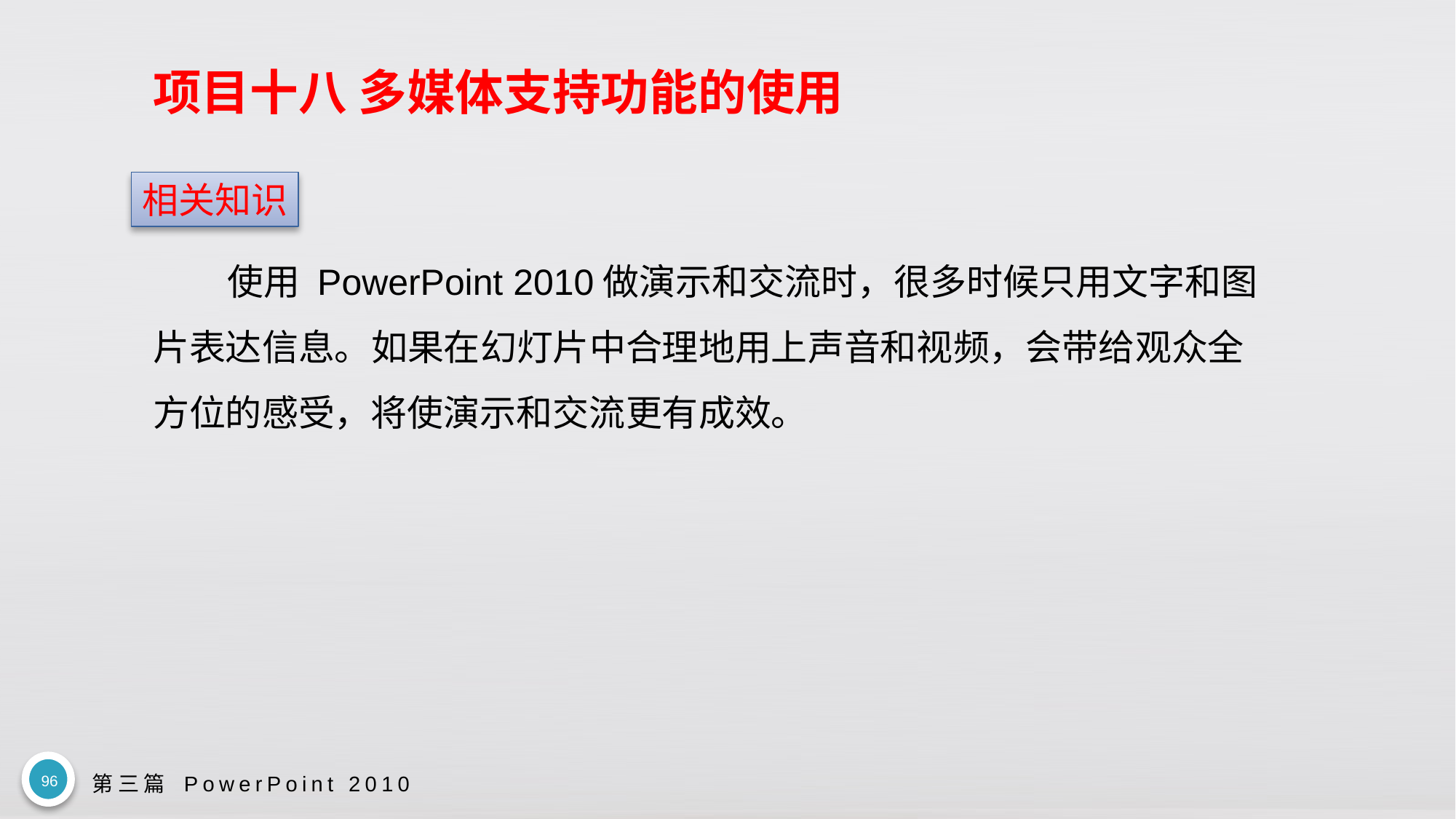

# 项目十八 多媒体支持功能的使用
相关知识
使用 PowerPoint 2010做演示和交流时，很多时候只用文字和图片表达信息。如果在幻灯片中合理地用上声音和视频，会带给观众全方位的感受，将使演示和交流更有成效。
96